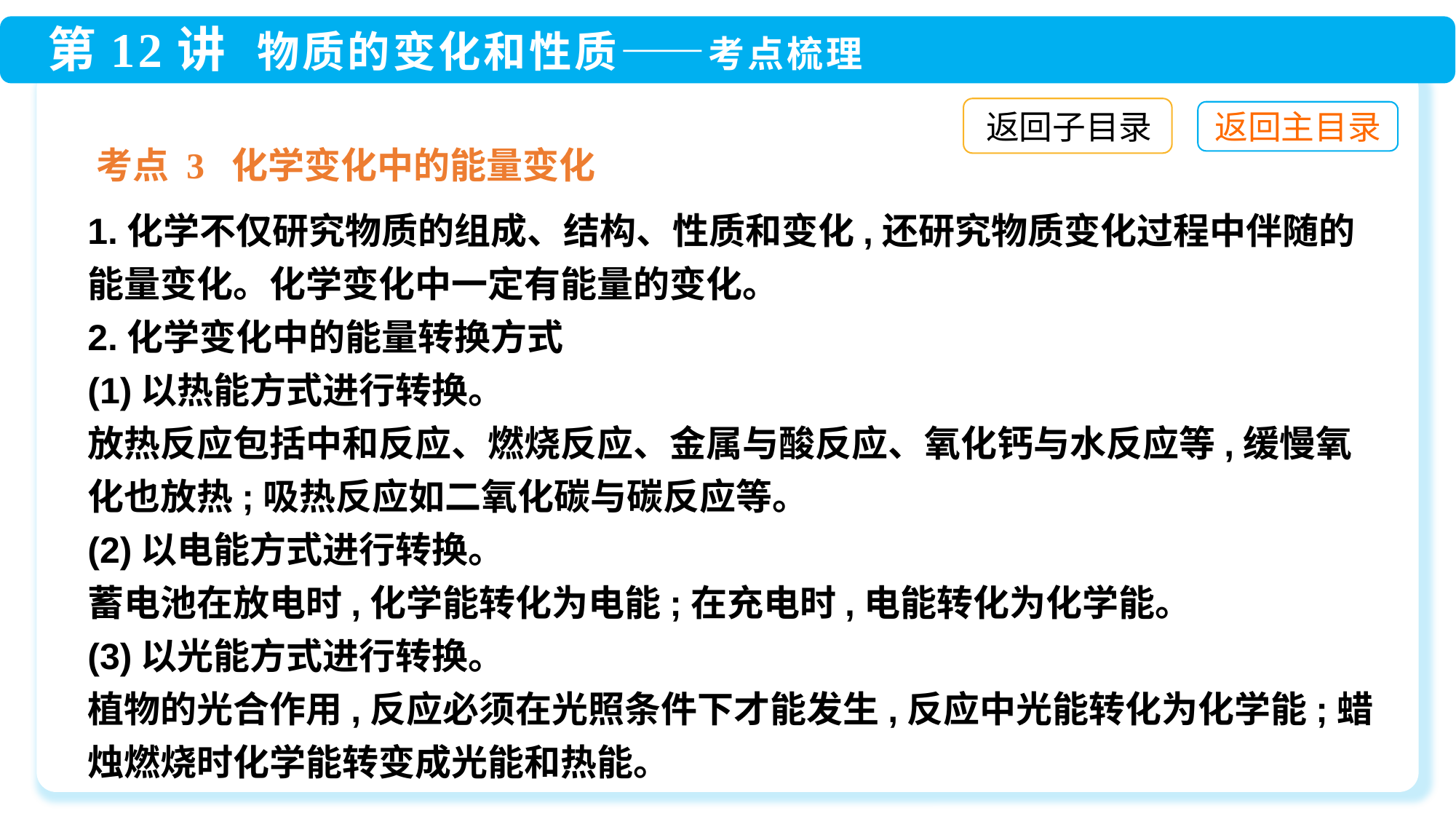

返回子目录
考点 3  化学变化中的能量变化
1.化学不仅研究物质的组成、结构、性质和变化,还研究物质变化过程中伴随的能量变化。化学变化中一定有能量的变化。
2.化学变化中的能量转换方式
(1)以热能方式进行转换。
放热反应包括中和反应、燃烧反应、金属与酸反应、氧化钙与水反应等,缓慢氧化也放热;吸热反应如二氧化碳与碳反应等。
(2)以电能方式进行转换。
蓄电池在放电时,化学能转化为电能;在充电时,电能转化为化学能。
(3)以光能方式进行转换。
植物的光合作用,反应必须在光照条件下才能发生,反应中光能转化为化学能;蜡烛燃烧时化学能转变成光能和热能。